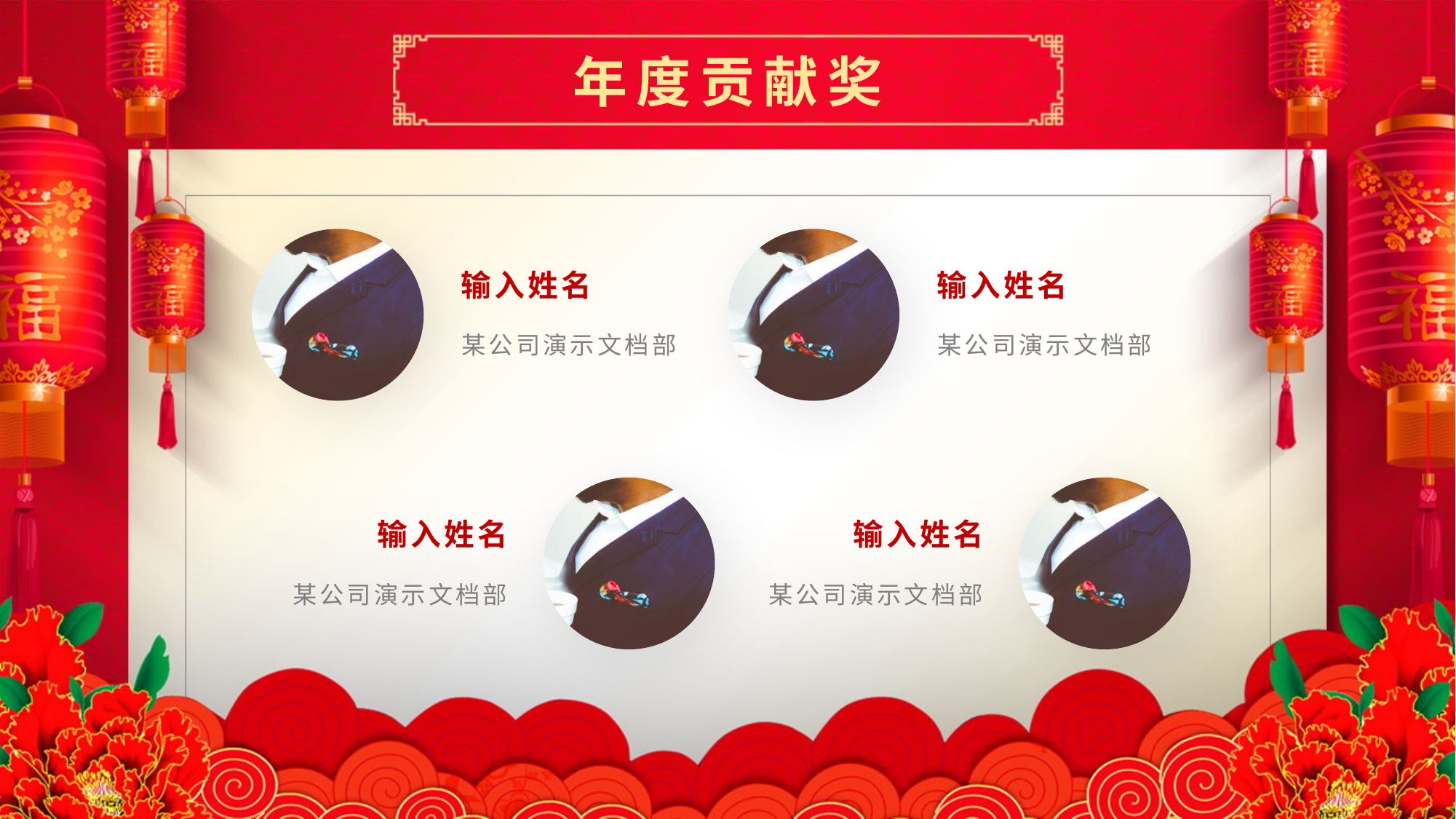

年度贡献奖

输入姓名
某公司演示文档部
输入姓名
某公司演示文档部

输入姓名
某公司演示文档部
输入姓名
某公司演示文档部